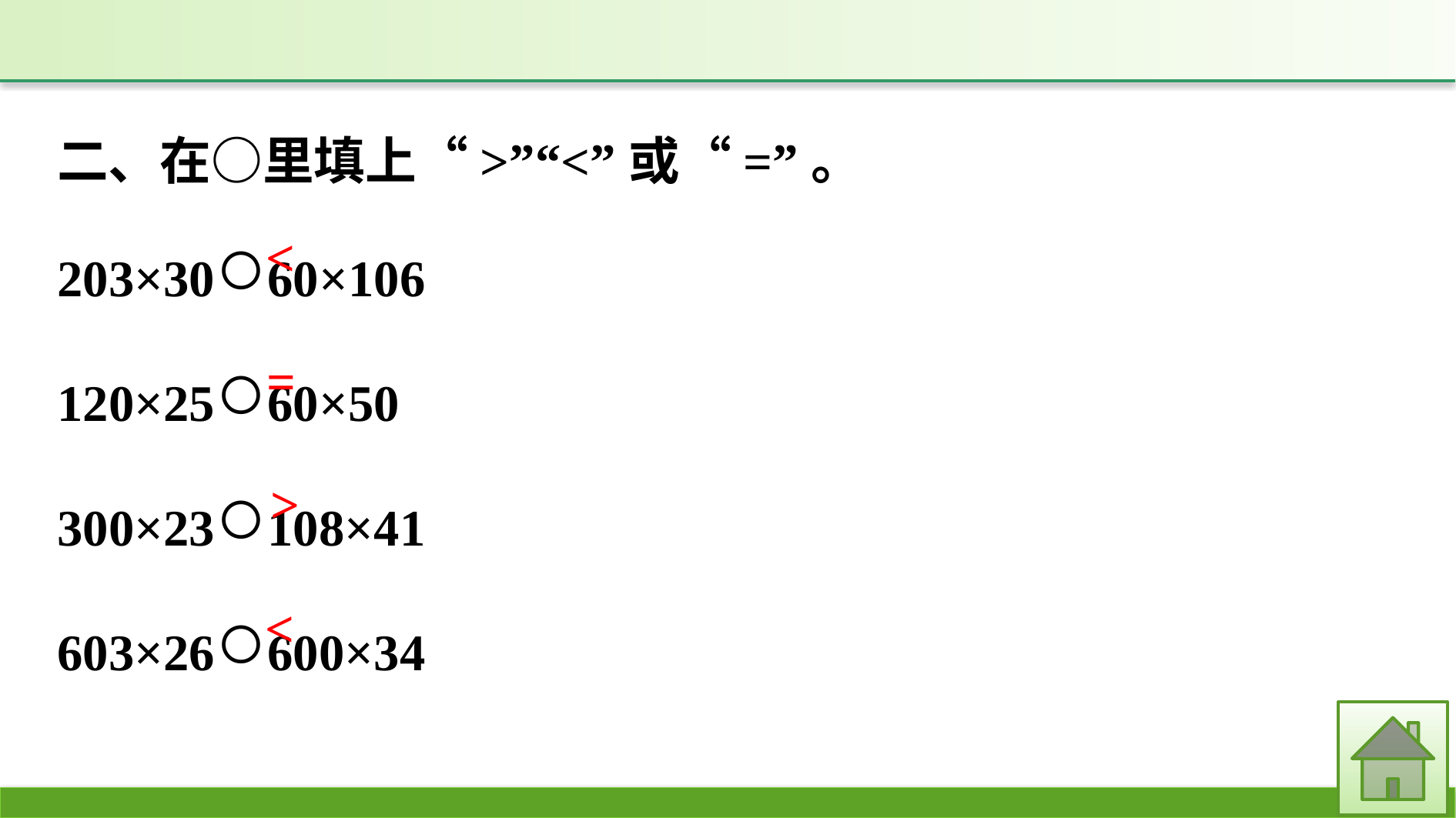

二、在○里填上“>”“<”或“=”。
203×30○60×106
120×25○60×50
300×23○108×41
603×26○600×34
<
=
>
<